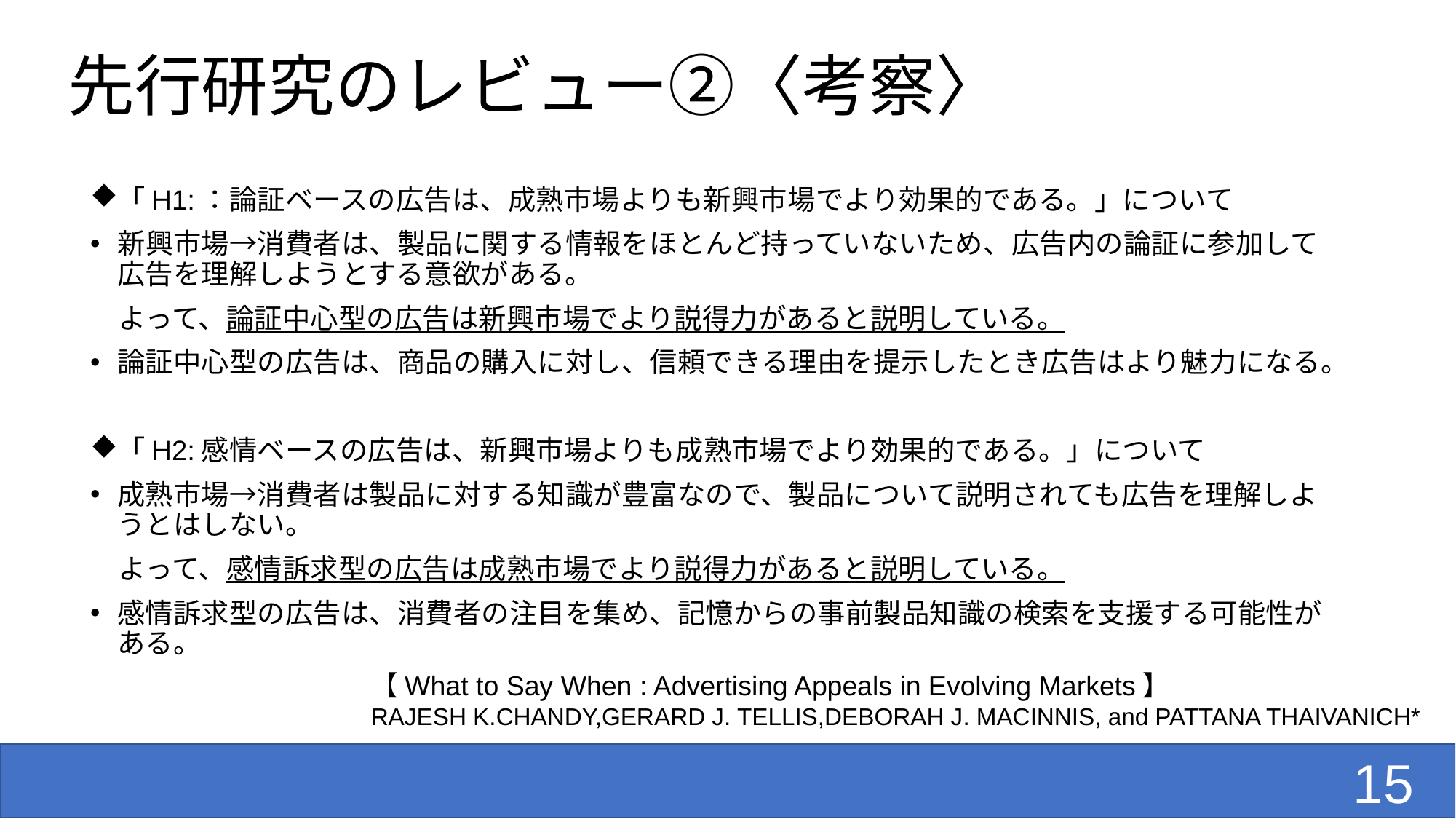

# 先行研究のレビュー②〈考察〉
「H1:：論証ベースの広告は、成熟市場よりも新興市場でより効果的である。」について
新興市場→消費者は、製品に関する情報をほとんど持っていないため、広告内の論証に参加して広告を理解しようとする意欲がある。
　よって、論証中心型の広告は新興市場でより説得力があると説明している。
論証中心型の広告は、商品の購入に対し、信頼できる理由を提示したとき広告はより魅力になる。

「H2:感情ベースの広告は、新興市場よりも成熟市場でより効果的である。」について
成熟市場→消費者は製品に対する知識が豊富なので、製品について説明されても広告を理解しようとはしない。
　よって、感情訴求型の広告は成熟市場でより説得力があると説明している。
感情訴求型の広告は、消費者の注目を集め、記憶からの事前製品知識の検索を支援する可能性がある。
【What to Say When : Advertising Appeals in Evolving Markets】
RAJESH K.CHANDY,GERARD J. TELLIS,DEBORAH J. MACINNIS, and PATTANA THAIVANICH*
15